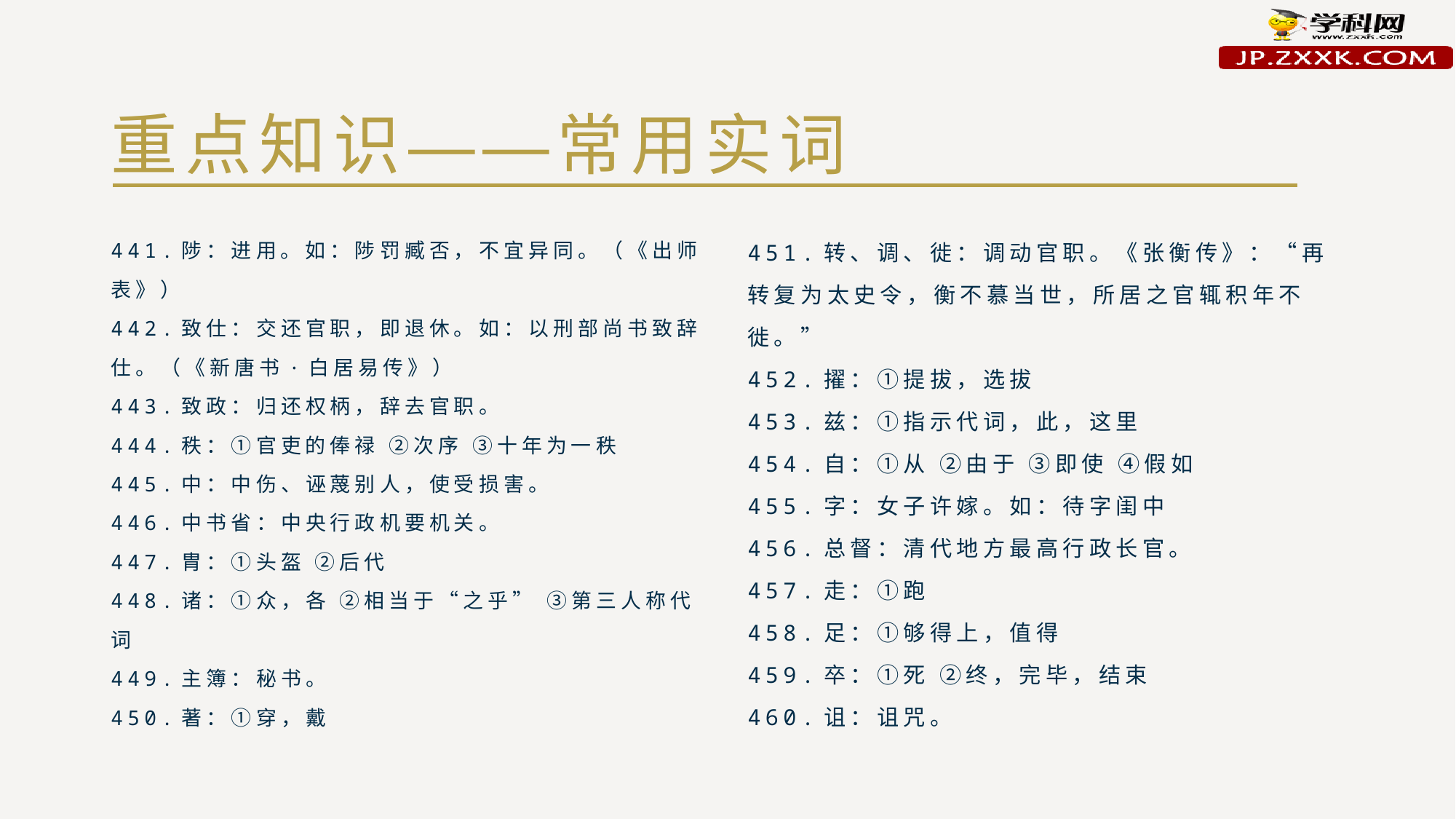

# 重点知识——常用实词
441.陟：进用。如：陟罚臧否，不宜异同。（《出师表》）
442.致仕：交还官职，即退休。如：以刑部尚书致辞仕。（《新唐书·白居易传》）
443.致政：归还权柄，辞去官职。
444.秩：①官吏的俸禄 ②次序 ③十年为一秩
445.中：中伤、诬蔑别人，使受损害。
446.中书省：中央行政机要机关。
447.胄：①头盔 ②后代
448.诸：①众，各 ②相当于“之乎” ③第三人称代词
449.主簿：秘书。
450.著：①穿，戴
451.转、调、徙：调动官职。《张衡传》：“再转复为太史令，衡不慕当世，所居之官辄积年不徙。”
452.擢：①提拔，选拔
453.兹：①指示代词，此，这里
454.自：①从 ②由于 ③即使 ④假如
455.字：女子许嫁。如：待字闺中
456.总督：清代地方最高行政长官。
457.走：①跑
458.足：①够得上，值得
459.卒：①死 ②终，完毕，结束
460.诅：诅咒。